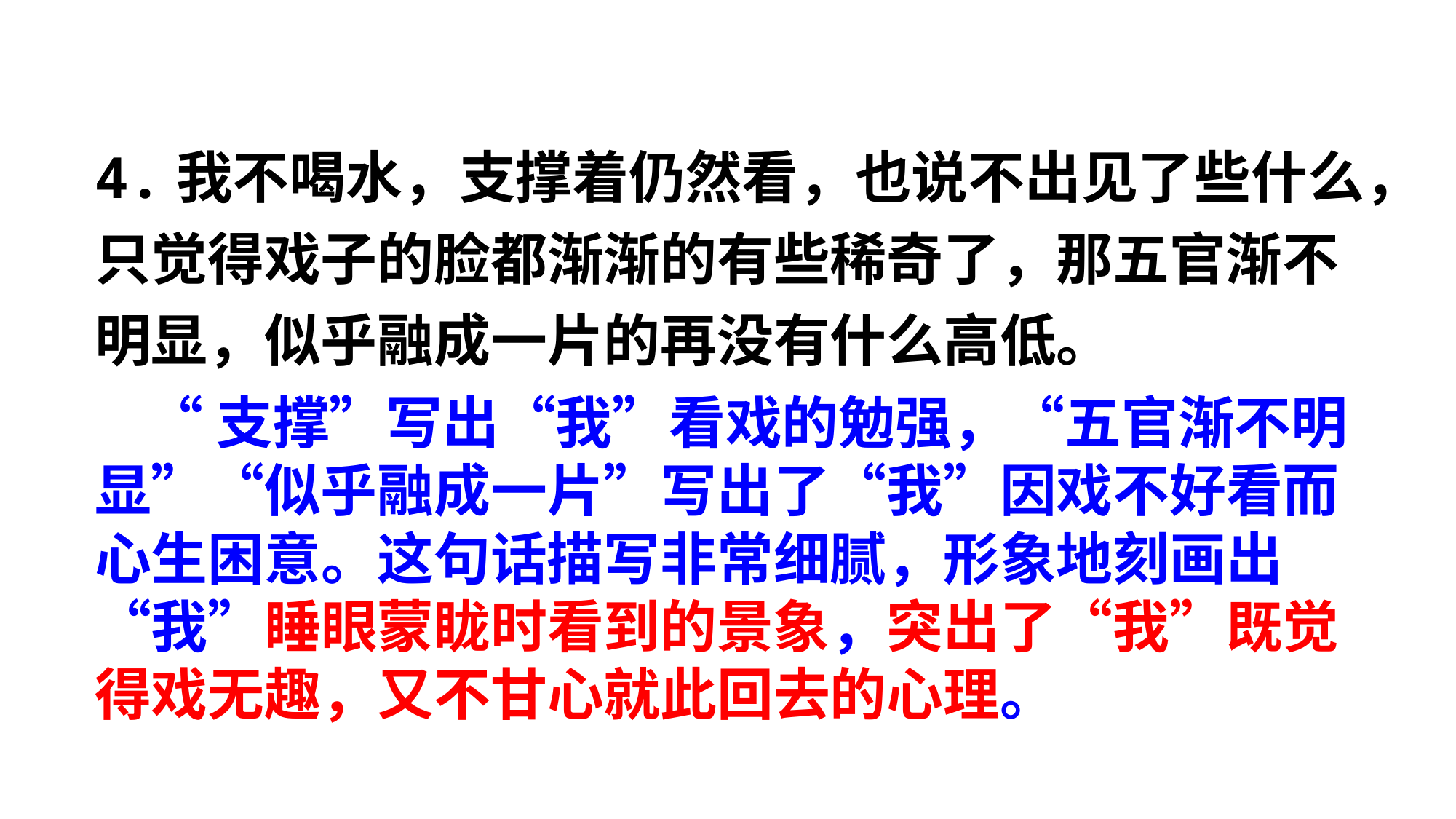

4.我不喝水，支撑着仍然看，也说不出见了些什么，只觉得戏子的脸都渐渐的有些稀奇了，那五官渐不明显，似乎融成一片的再没有什么高低。
    “支撑”写出“我”看戏的勉强，“五官渐不明显”“似乎融成一片”写出了“我”因戏不好看而心生困意。这句话描写非常细腻，形象地刻画出“我”睡眼蒙眬时看到的景象，突出了“我”既觉得戏无趣，又不甘心就此回去的心理。